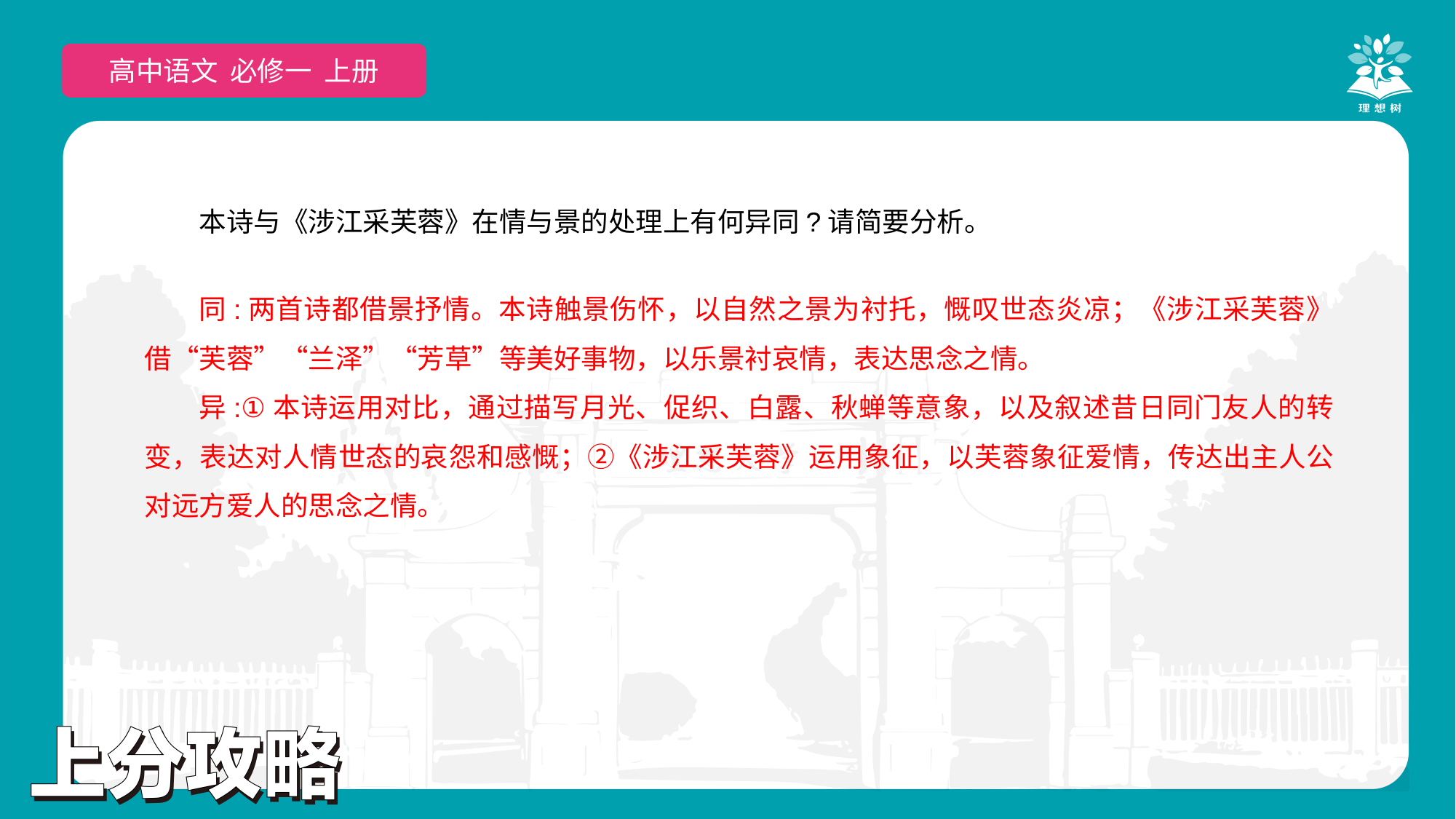

高中语文  必修一  上册
本诗与《涉江采芙蓉》在情与景的处理上有何异同?请简要分析。
同:两首诗都借景抒情。本诗触景伤怀，以自然之景为衬托，慨叹世态炎凉；《涉江采芙蓉》借“芙蓉”“兰泽”“芳草”等美好事物，以乐景衬哀情，表达思念之情。
异:①本诗运用对比，通过描写月光、促织、白露、秋蝉等意象，以及叙述昔日同门友人的转变，表达对人情世态的哀怨和感慨；②《涉江采芙蓉》运用象征，以芙蓉象征爱情，传达出主人公对远方爱人的思念之情。